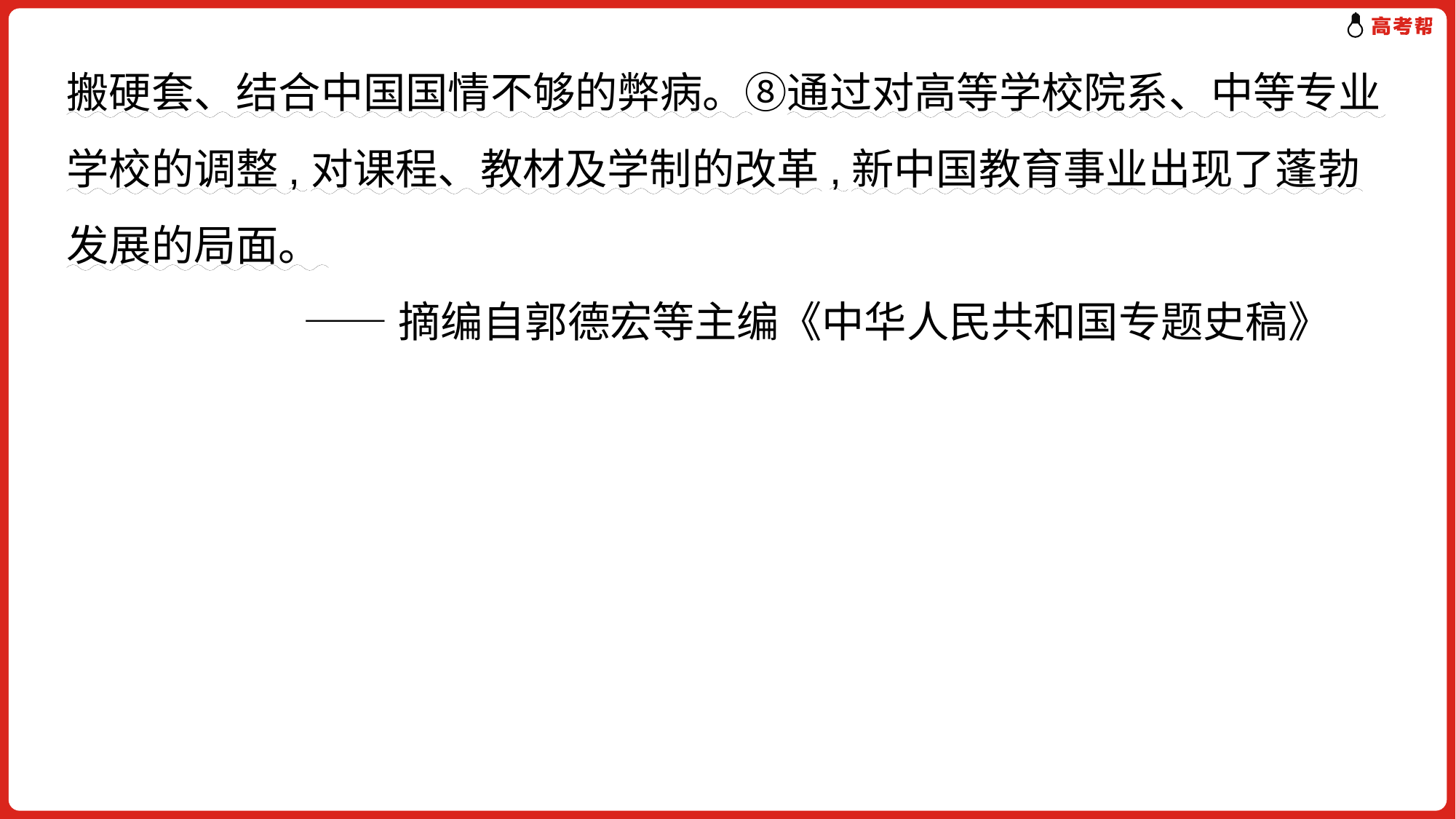

搬硬套、结合中国国情不够的弊病。⑧通过对高等学校院系、中等专业学校的调整,对课程、教材及学制的改革,新中国教育事业出现了蓬勃发展的局面。
                         ——摘编自郭德宏等主编《中华人民共和国专题史稿》